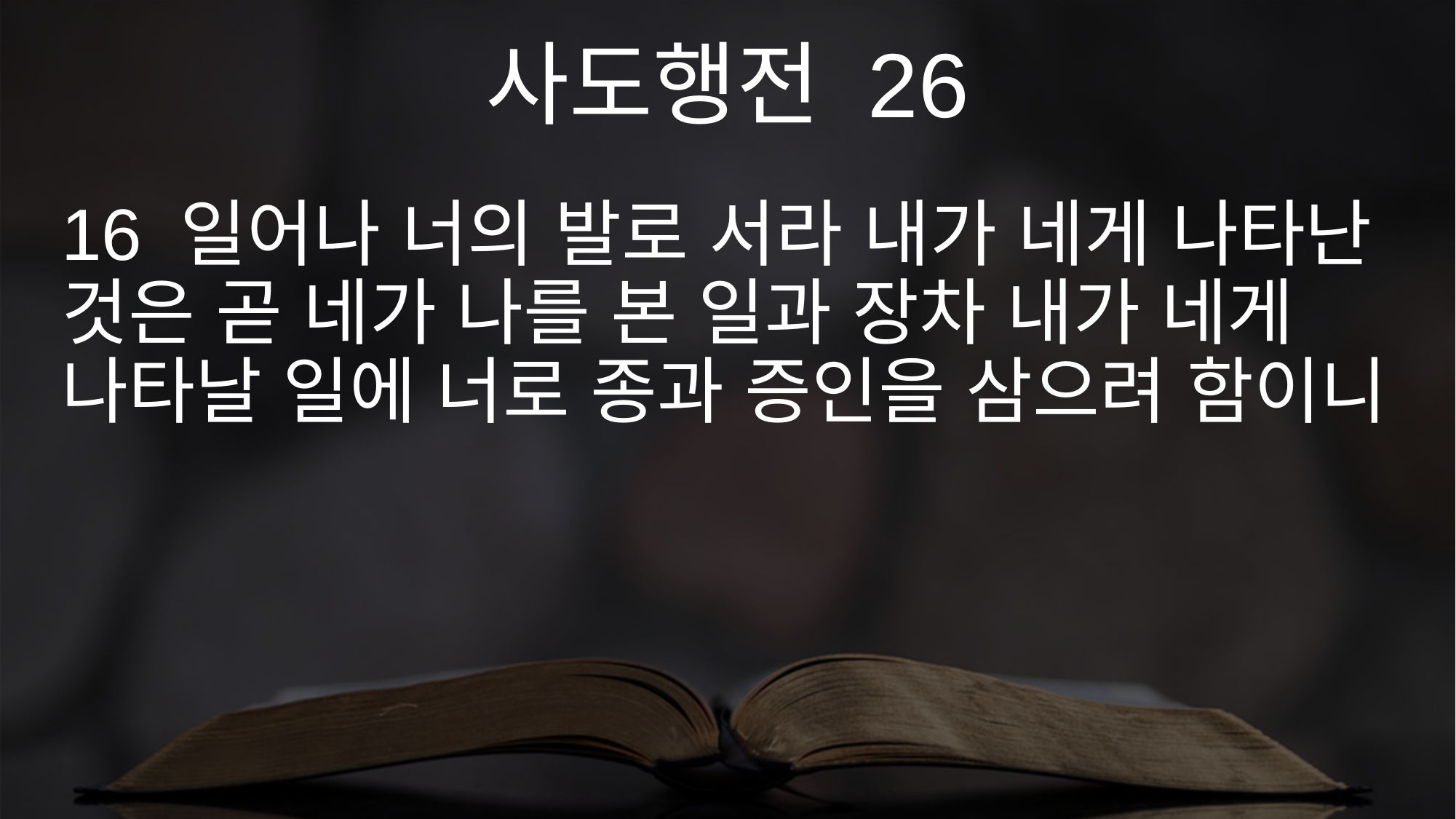

사도행전 26
16 일어나 너의 발로 서라 내가 네게 나타난 것은 곧 네가 나를 본 일과 장차 내가 네게 나타날 일에 너로 종과 증인을 삼으려 함이니